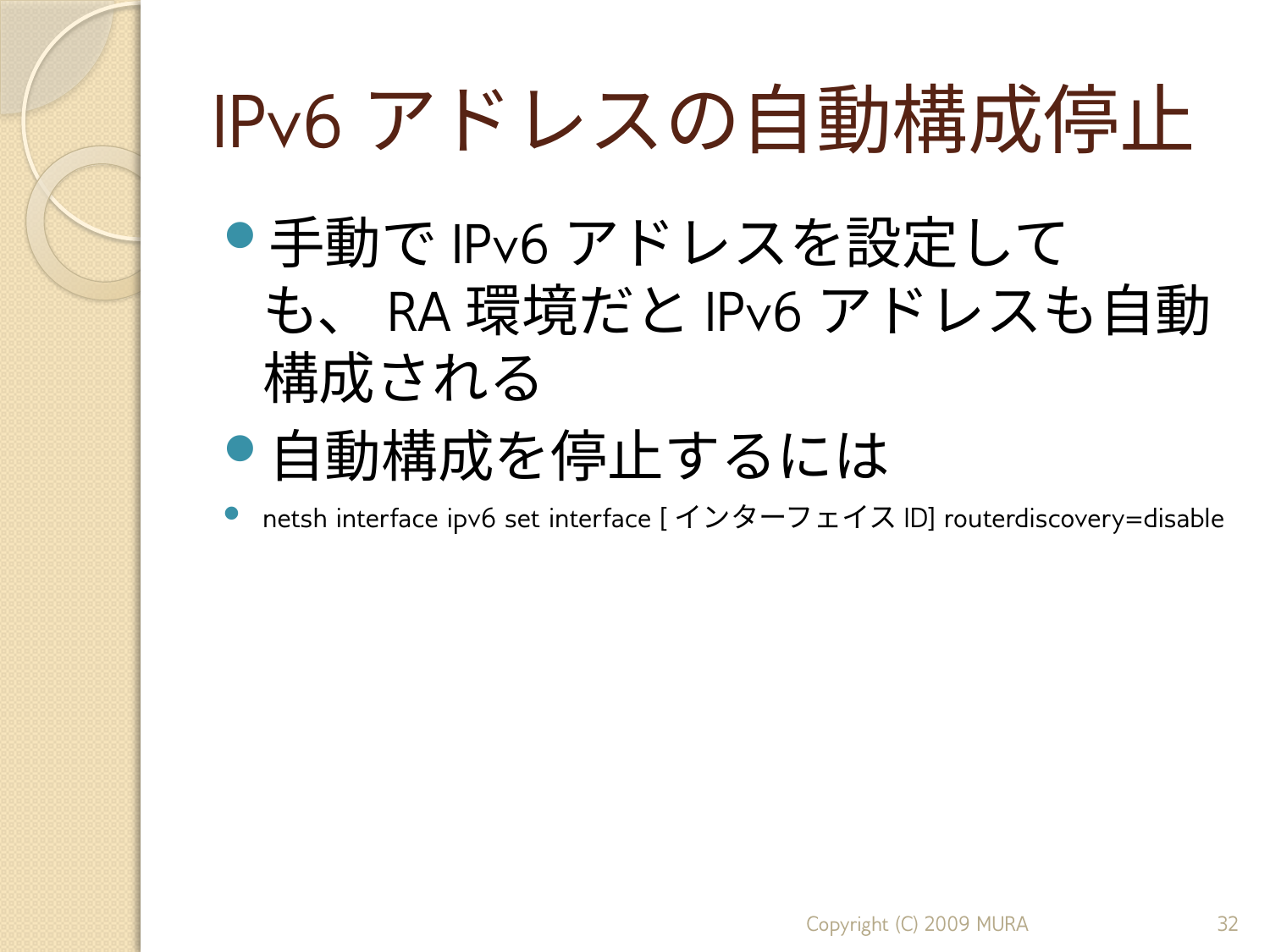

# IPv6アドレスの自動構成停止
手動でIPv6アドレスを設定しても、RA環境だとIPv6アドレスも自動構成される
自動構成を停止するには
netsh interface ipv6 set interface [インターフェイスID] routerdiscovery=disable
Copyright (C) 2009 MURA
32